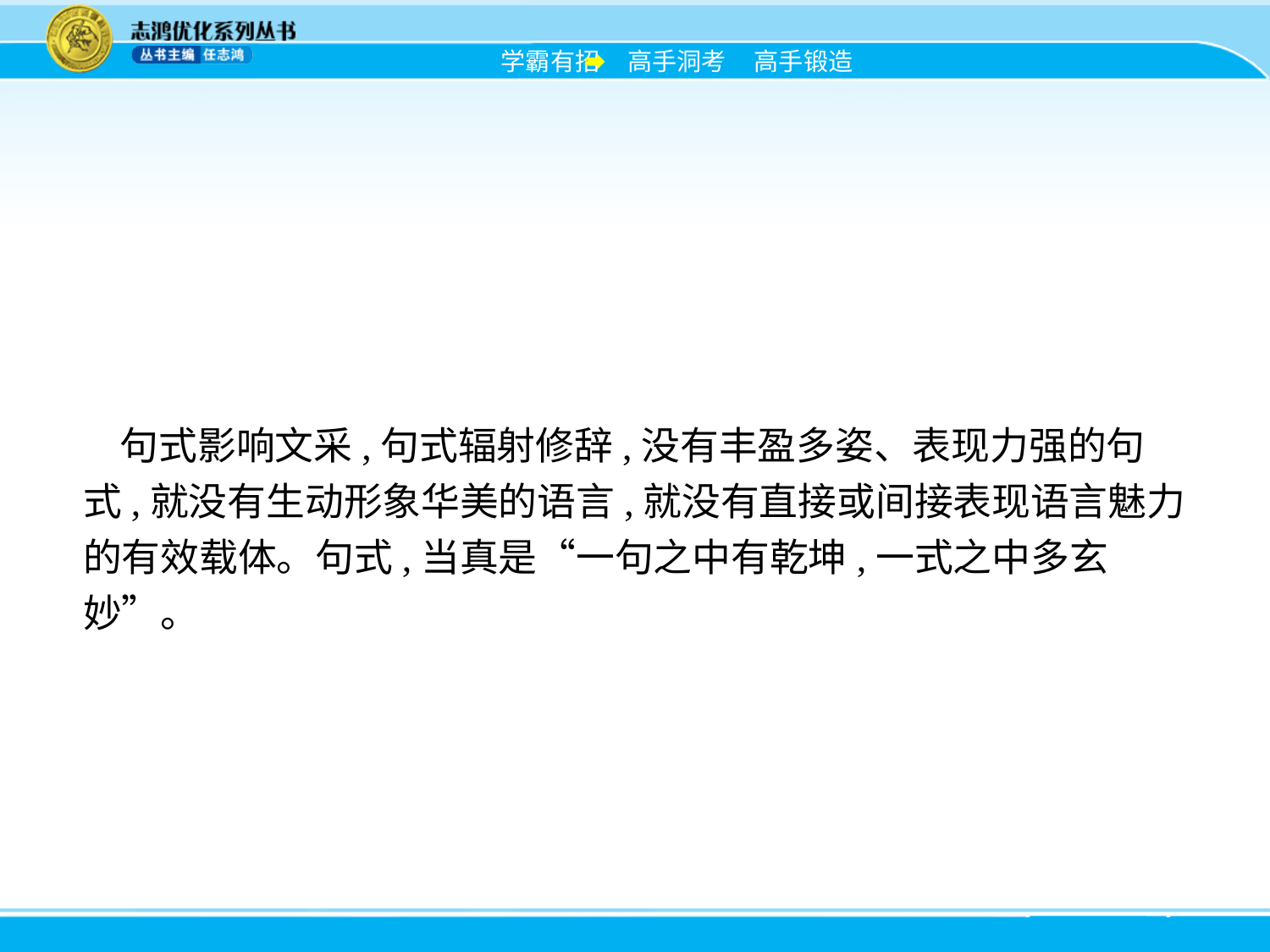

句式影响文采,句式辐射修辞,没有丰盈多姿、表现力强的句式,就没有生动形象华美的语言,就没有直接或间接表现语言魅力的有效载体。句式,当真是“一句之中有乾坤,一式之中多玄妙”。